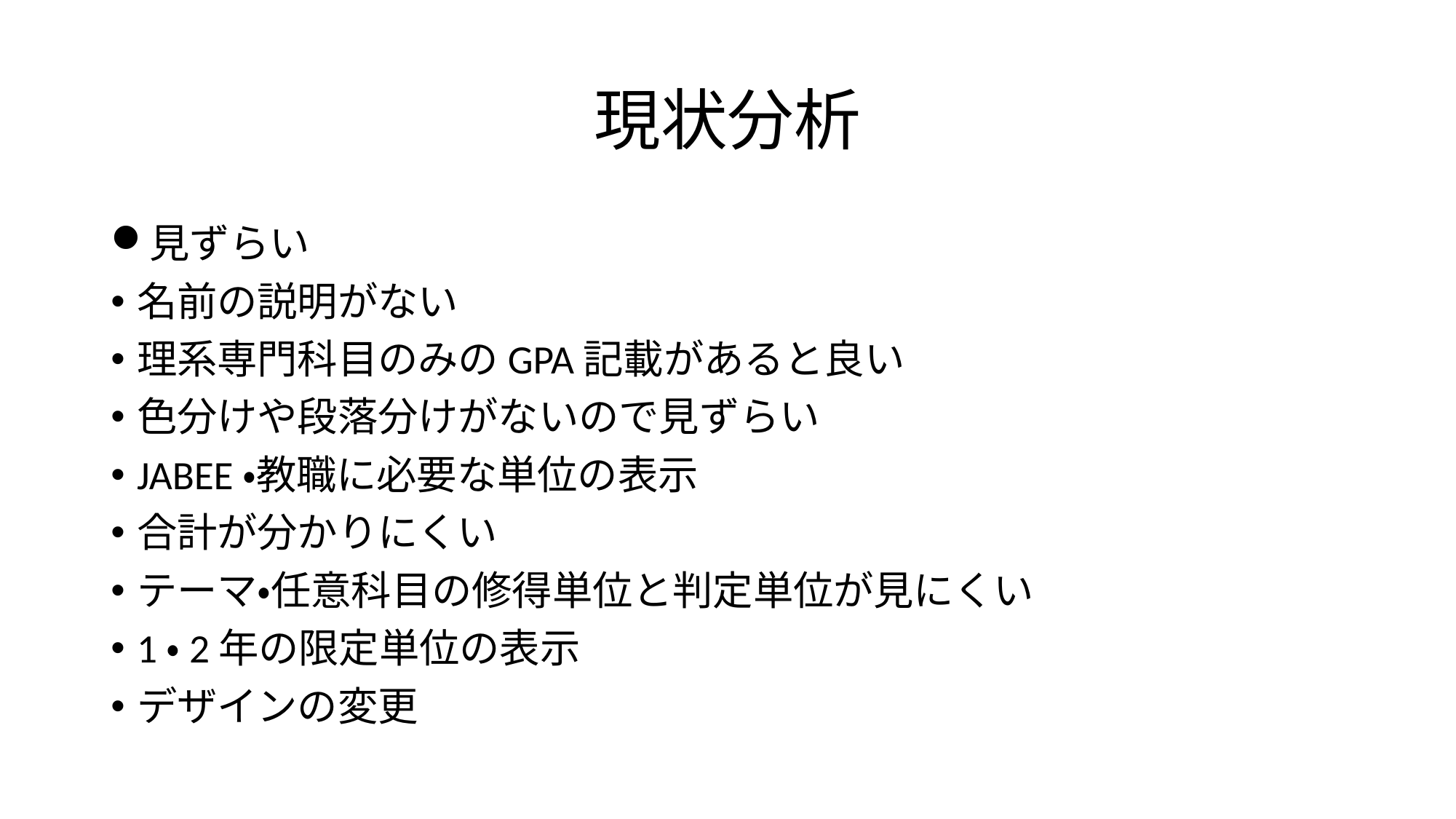

# 現状分析
見ずらい
名前の説明がない
理系専門科目のみのGPA記載があると良い
色分けや段落分けがないので見ずらい
JABEE・教職に必要な単位の表示
合計が分かりにくい
テーマ・任意科目の修得単位と判定単位が見にくい
1・2年の限定単位の表示
デザインの変更